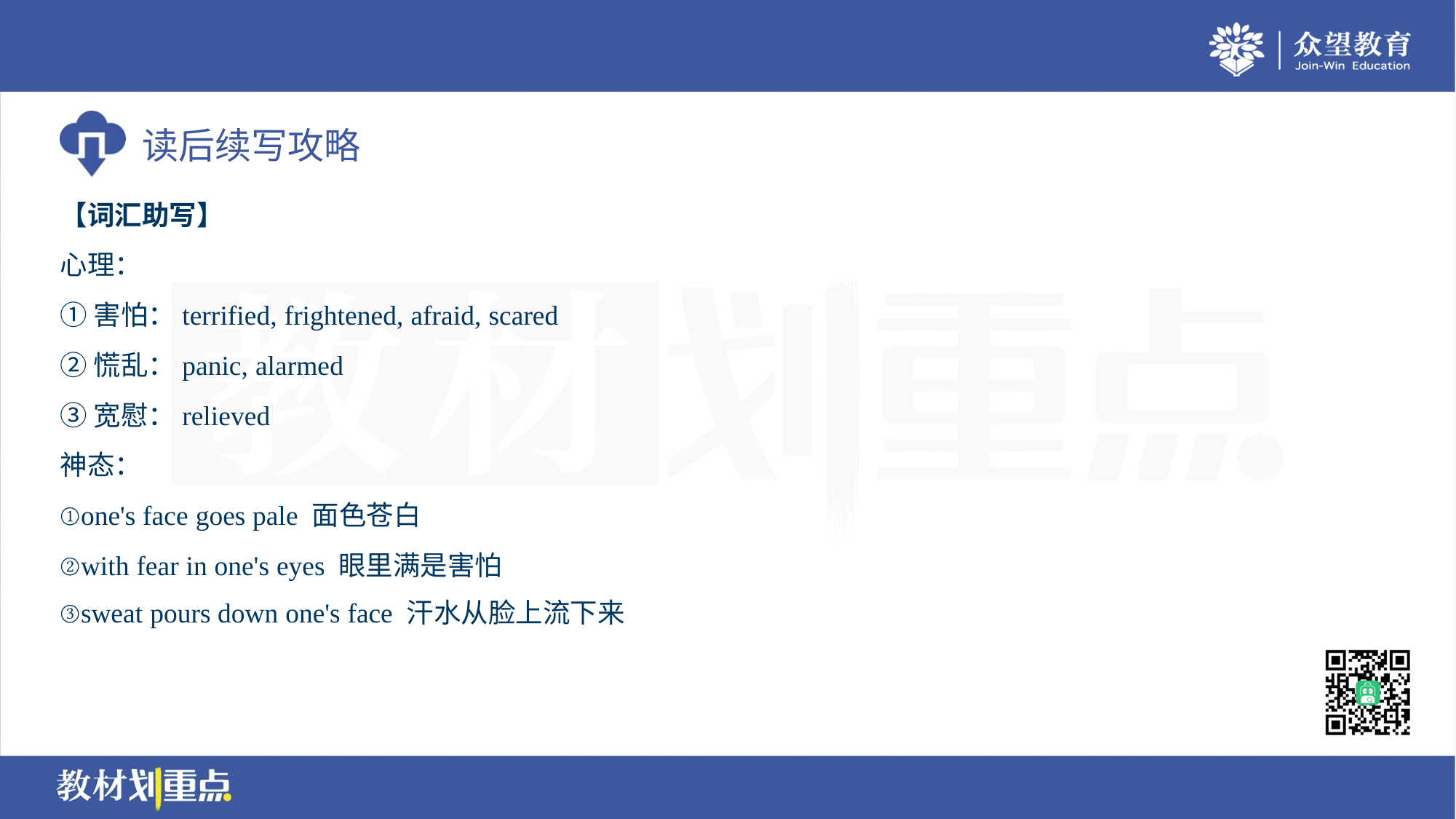

【词汇助写】
心理：
①害怕：terrified, frightened, afraid, scared
②慌乱：panic, alarmed
③宽慰：relieved
神态：
①one's face goes pale 面色苍白
②with fear in one's eyes 眼里满是害怕
③sweat pours down one's face 汗水从脸上流下来